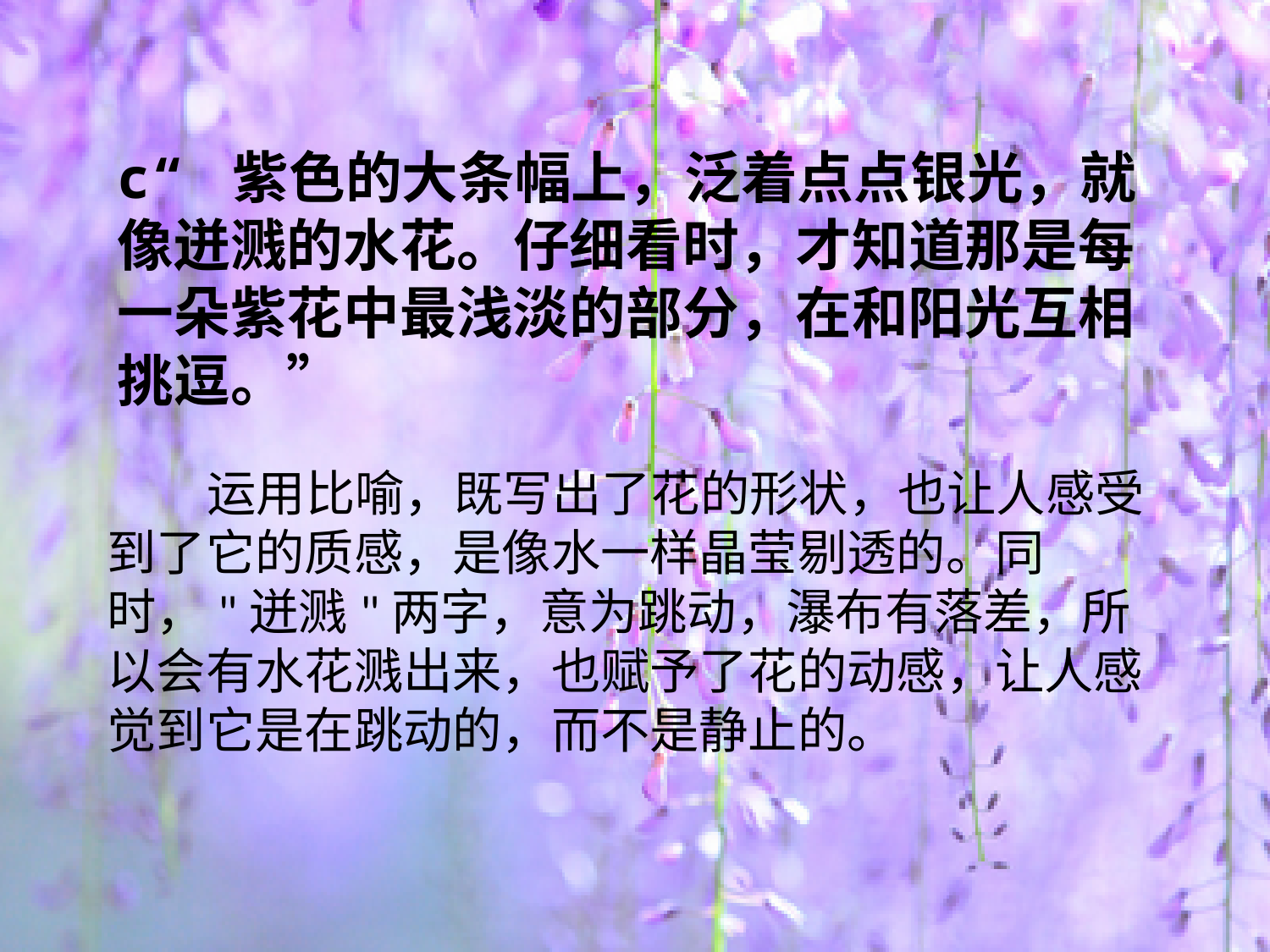

c“ 紫色的大条幅上，泛着点点银光，就像迸溅的水花。仔细看时，才知道那是每一朵紫花中最浅淡的部分，在和阳光互相挑逗。”
        运用比喻，既写出了花的形状，也让人感受到了它的质感，是像水一样晶莹剔透的。同时，"迸溅"两字，意为跳动，瀑布有落差，所以会有水花溅出来，也赋予了花的动感，让人感觉到它是在跳动的，而不是静止的。